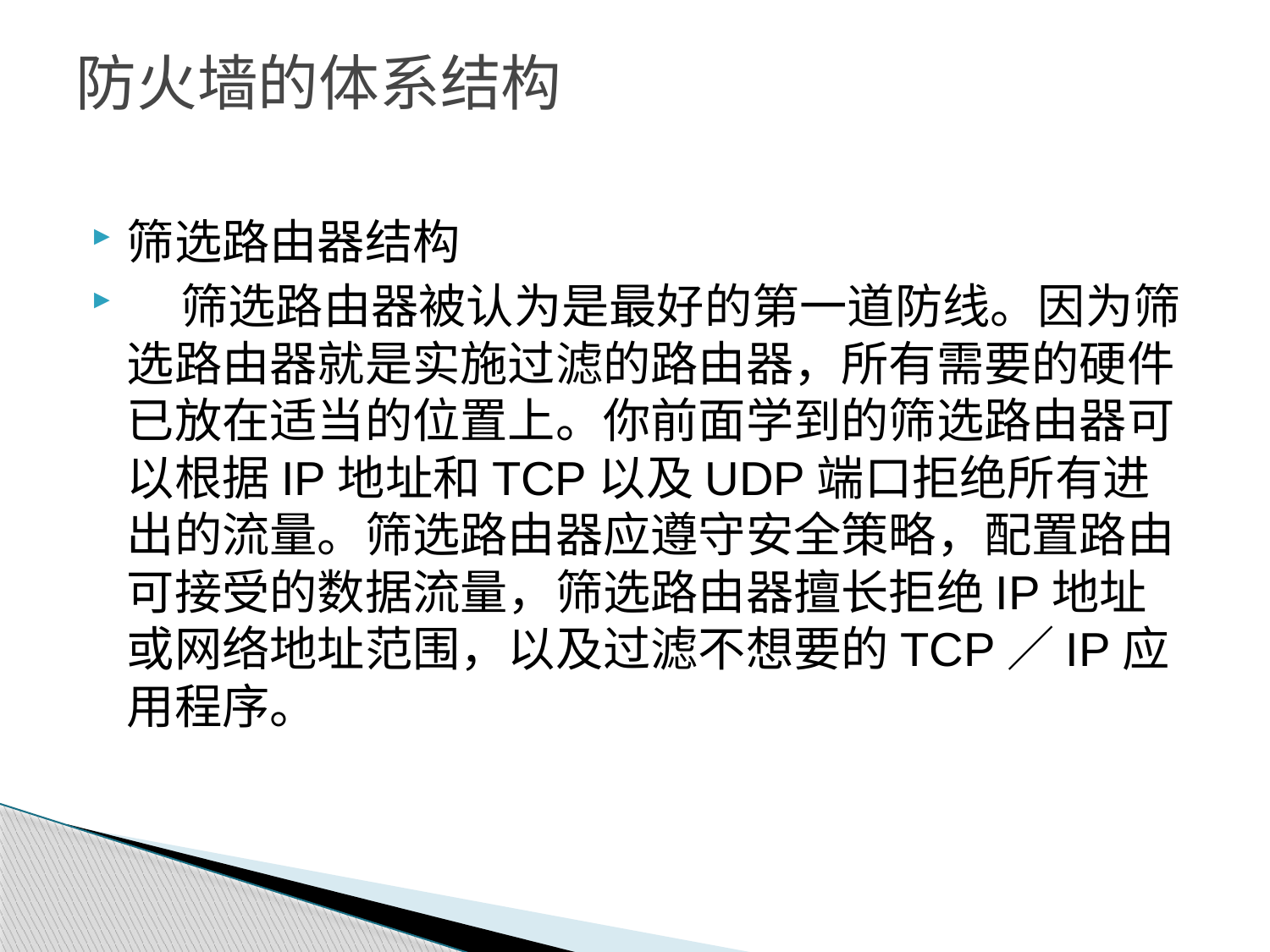

# 防火墙的体系结构
筛选路由器结构
    筛选路由器被认为是最好的第一道防线。因为筛选路由器就是实施过滤的路由器，所有需要的硬件已放在适当的位置上。你前面学到的筛选路由器可以根据IP地址和TCP以及UDP端口拒绝所有进出的流量。筛选路由器应遵守安全策略，配置路由可接受的数据流量，筛选路由器擅长拒绝IP地址或网络地址范围，以及过滤不想要的TCP／IP应用程序。